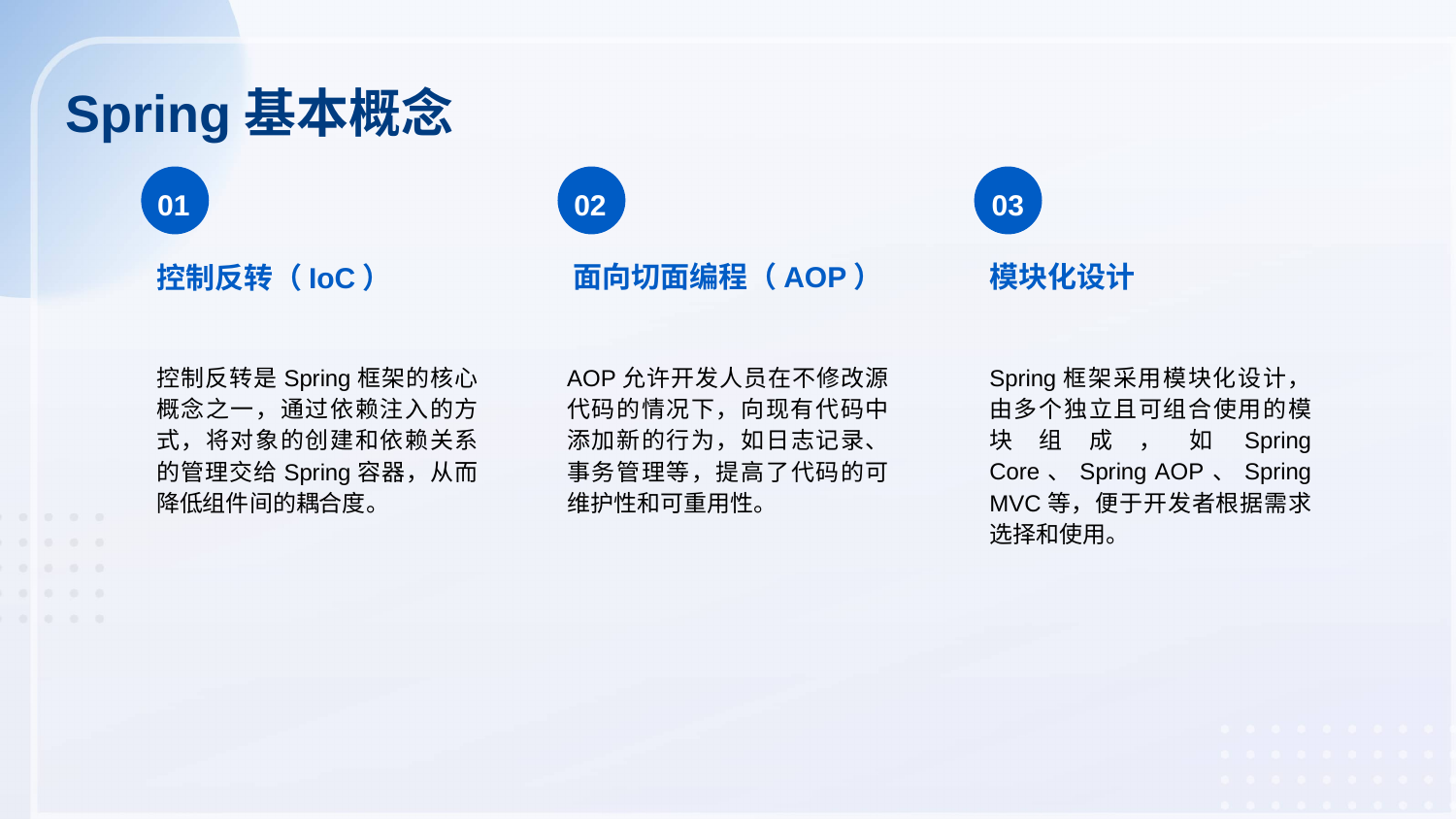

Spring基本概念

01
02
03
面向切面编程（AOP）
模块化设计
控制反转（IoC）
控制反转是Spring框架的核心概念之一，通过依赖注入的方式，将对象的创建和依赖关系的管理交给Spring容器，从而降低组件间的耦合度。
AOP允许开发人员在不修改源代码的情况下，向现有代码中添加新的行为，如日志记录、事务管理等，提高了代码的可维护性和可重用性。
Spring框架采用模块化设计，由多个独立且可组合使用的模块组成，如Spring Core、Spring AOP、Spring MVC等，便于开发者根据需求选择和使用。